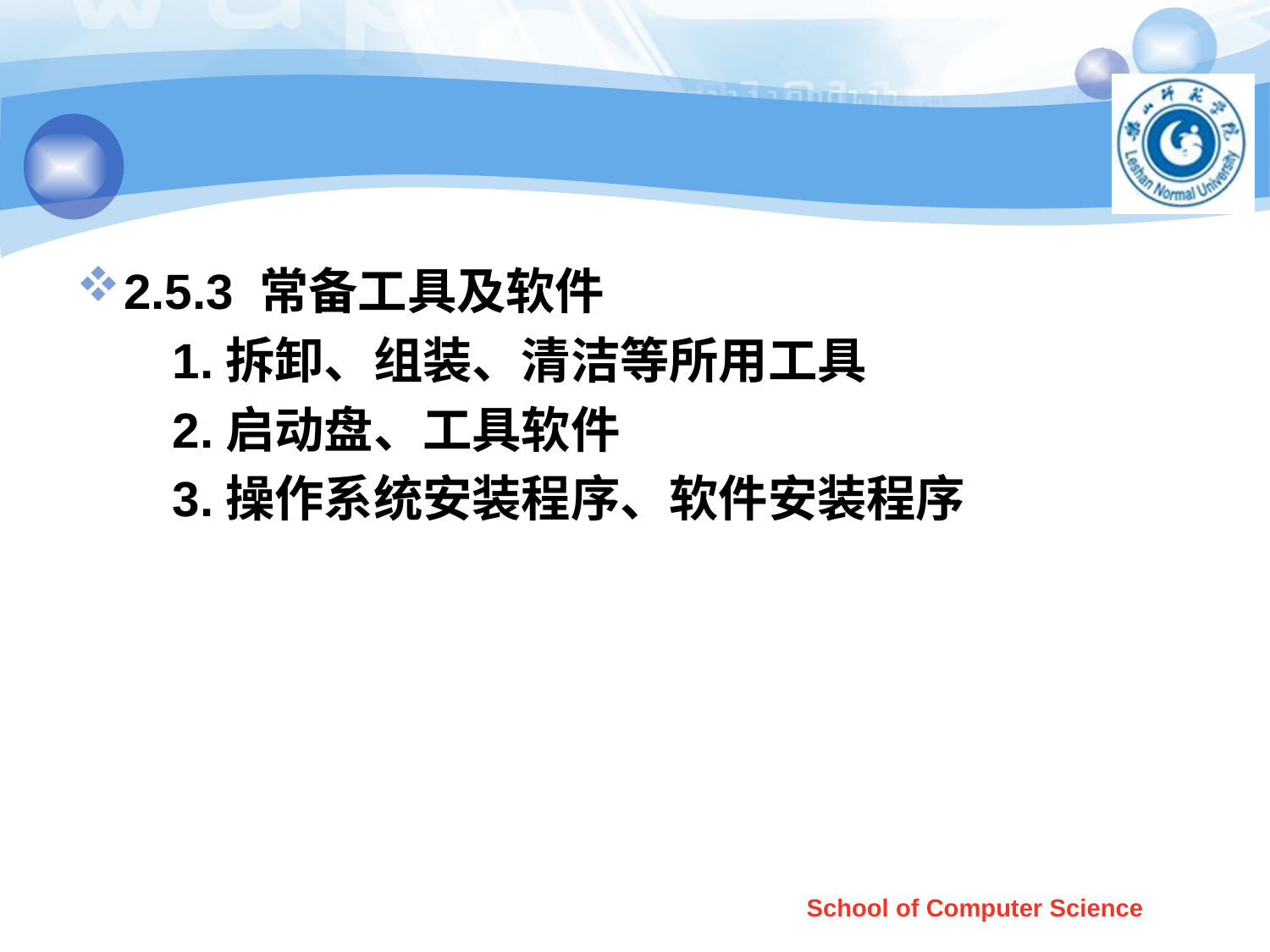

#
2.5.3 常备工具及软件
       1.拆卸、组装、清洁等所用工具
       2.启动盘、工具软件
       3.操作系统安装程序、软件安装程序

School of Computer Science